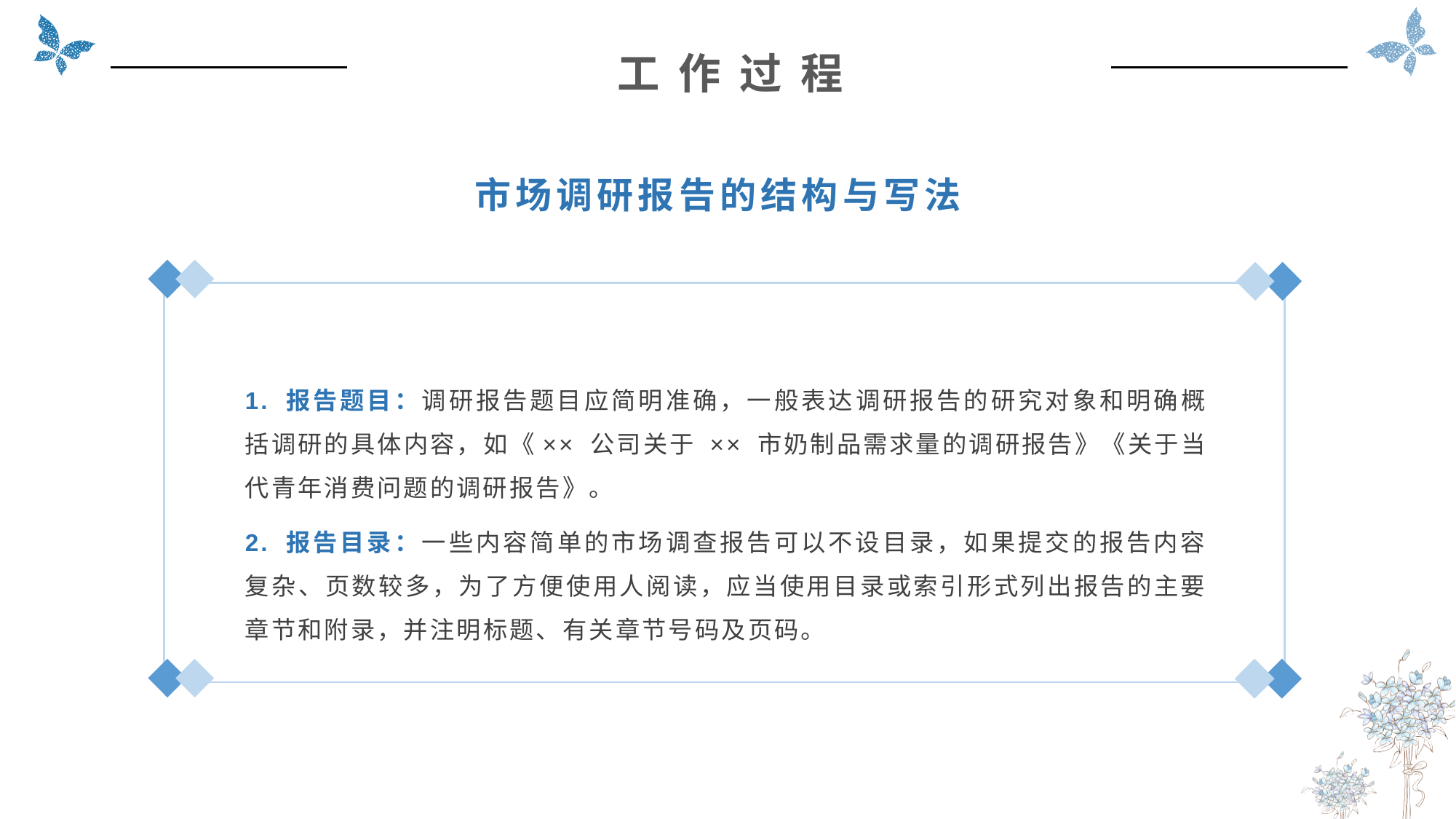

工 作 过 程
市场调研报告的结构与写法

1. 报告题目：调研报告题目应简明准确，一般表达调研报告的研究对象和明确概括调研的具体内容，如《×× 公司关于 ×× 市奶制品需求量的调研报告》《关于当代青年消费问题的调研报告》。
2. 报告目录：一些内容简单的市场调查报告可以不设目录，如果提交的报告内容复杂、页数较多，为了方便使用人阅读，应当使用目录或索引形式列出报告的主要章节和附录，并注明标题、有关章节号码及页码。